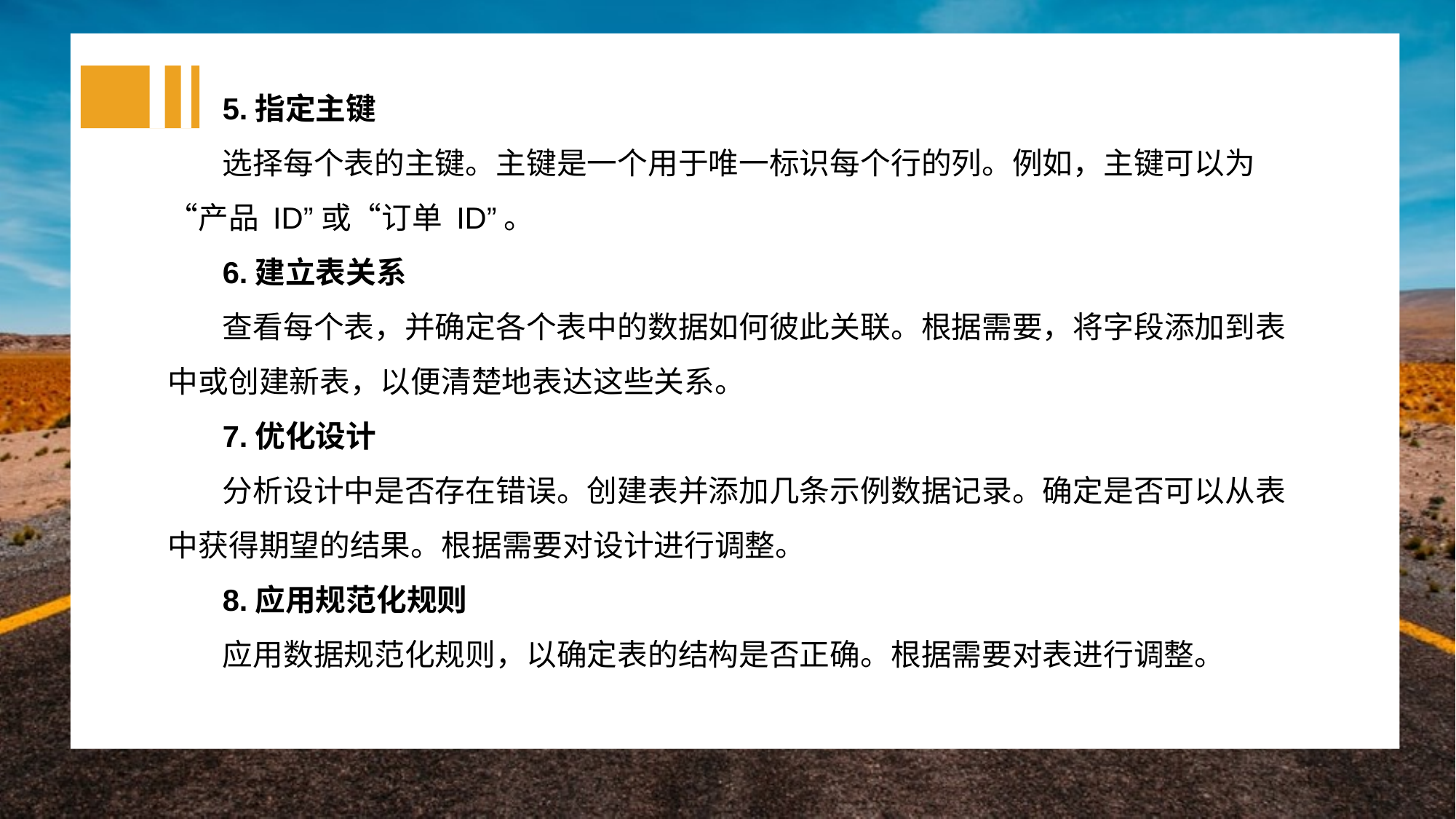

5.指定主键
选择每个表的主键。主键是一个用于唯一标识每个行的列。例如，主键可以为“产品 ID”或“订单 ID”。
6.建立表关系
查看每个表，并确定各个表中的数据如何彼此关联。根据需要，将字段添加到表中或创建新表，以便清楚地表达这些关系。
7.优化设计
分析设计中是否存在错误。创建表并添加几条示例数据记录。确定是否可以从表中获得期望的结果。根据需要对设计进行调整。
8.应用规范化规则
应用数据规范化规则，以确定表的结构是否正确。根据需要对表进行调整。